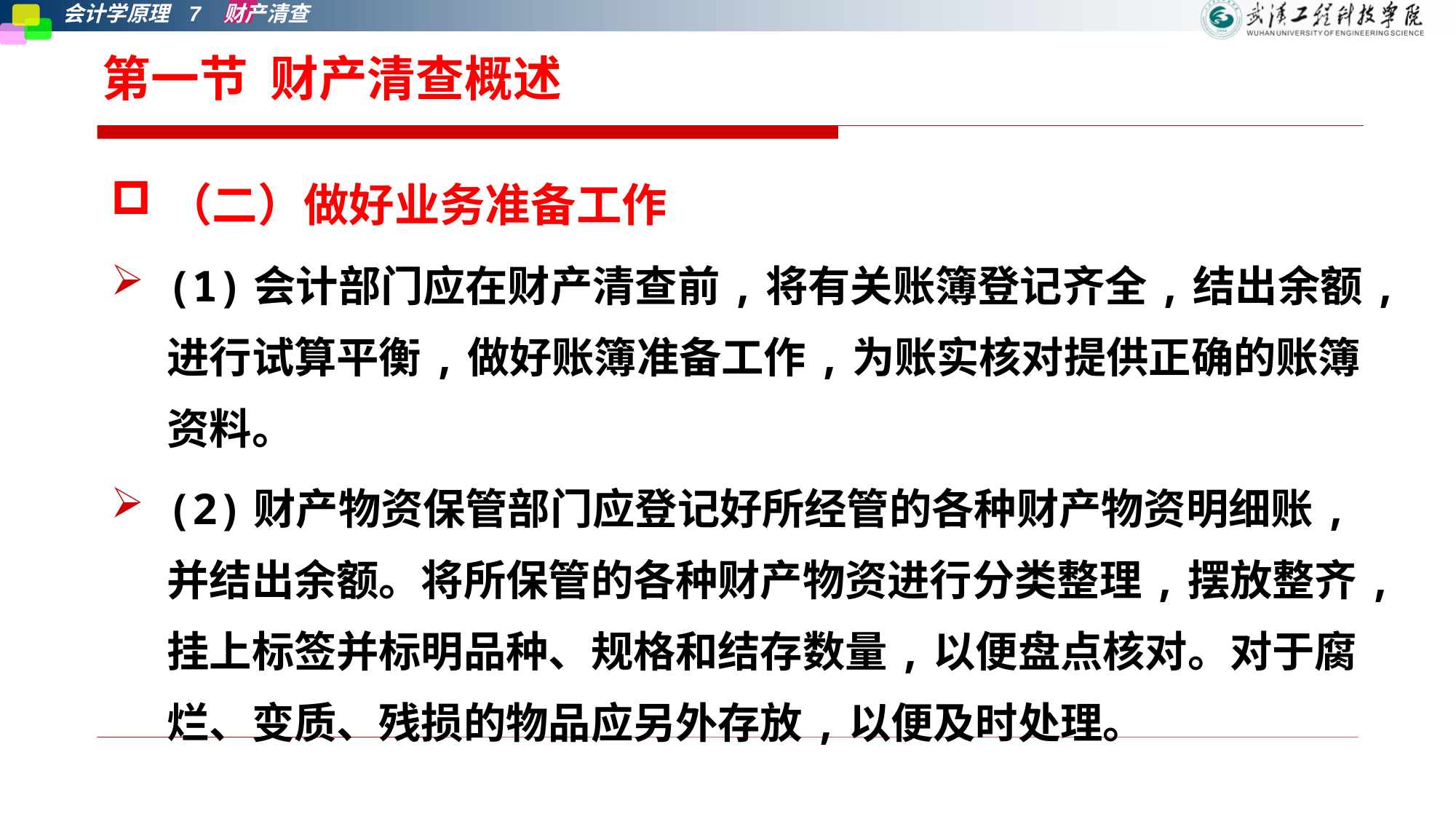

# 第一节  财产清查概述
（二）做好业务准备工作
(1)会计部门应在财产清查前,将有关账簿登记齐全,结出余额,进行试算平衡,做好账簿准备工作,为账实核对提供正确的账簿资料。
(2)财产物资保管部门应登记好所经管的各种财产物资明细账,并结出余额。将所保管的各种财产物资进行分类整理,摆放整齐,挂上标签并标明品种、规格和结存数量,以便盘点核对。对于腐烂、变质、残损的物品应另外存放,以便及时处理。